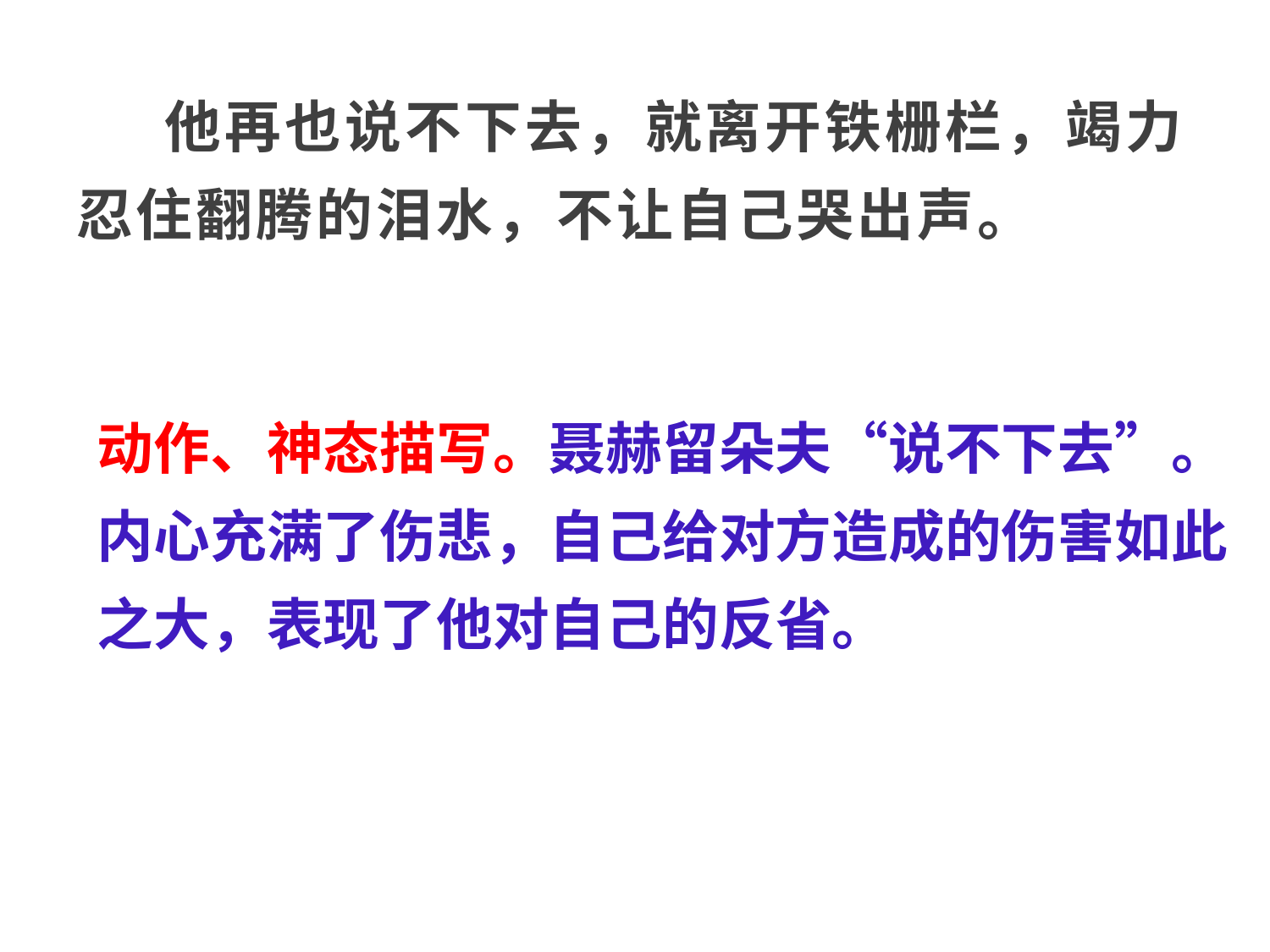

他再也说不下去，就离开铁栅栏，竭力忍住翻腾的泪水，不让自己哭出声。

动作、神态描写。聂赫留朵夫“说不下去”。内心充满了伤悲，自己给对方造成的伤害如此之大，表现了他对自己的反省。